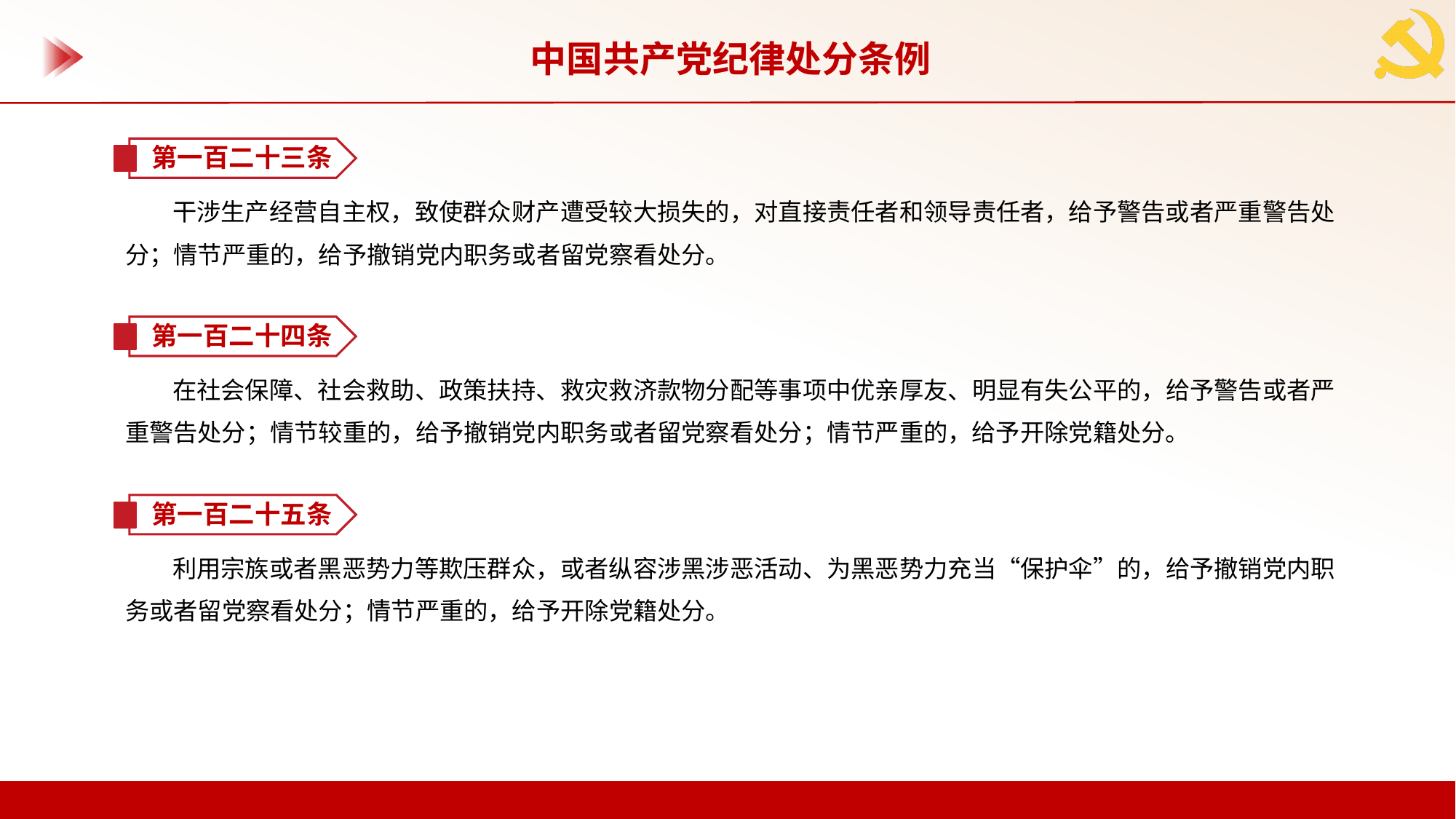

中国共产党纪律处分条例
第一百二十三条

干涉生产经营自主权，致使群众财产遭受较大损失的，对直接责任者和领导责任者，给予警告或者严重警告处分；情节严重的，给予撤销党内职务或者留党察看处分。
第一百二十四条

在社会保障、社会救助、政策扶持、救灾救济款物分配等事项中优亲厚友、明显有失公平的，给予警告或者严重警告处分；情节较重的，给予撤销党内职务或者留党察看处分；情节严重的，给予开除党籍处分。
第一百二十五条

利用宗族或者黑恶势力等欺压群众，或者纵容涉黑涉恶活动、为黑恶势力充当“保护伞”的，给予撤销党内职务或者留党察看处分；情节严重的，给予开除党籍处分。